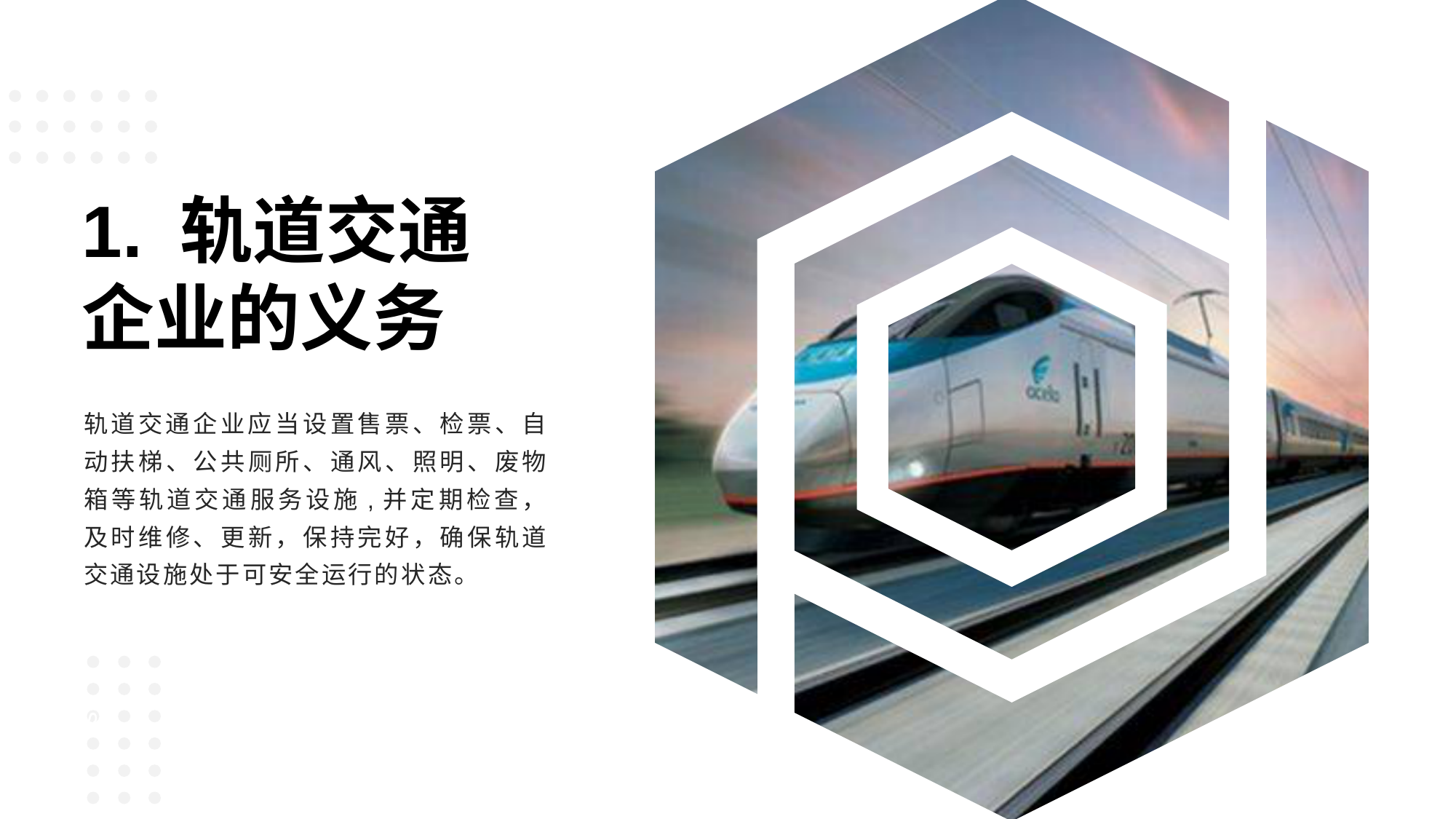

1. 轨道交通企业的义务
轨道交通企业应当设置售票、检票、自动扶梯、公共厕所、通风、照明、废物箱等轨道交通服务设施,并定期检查，及时维修、更新，保持完好，确保轨道交通设施处于可安全运行的状态。

s